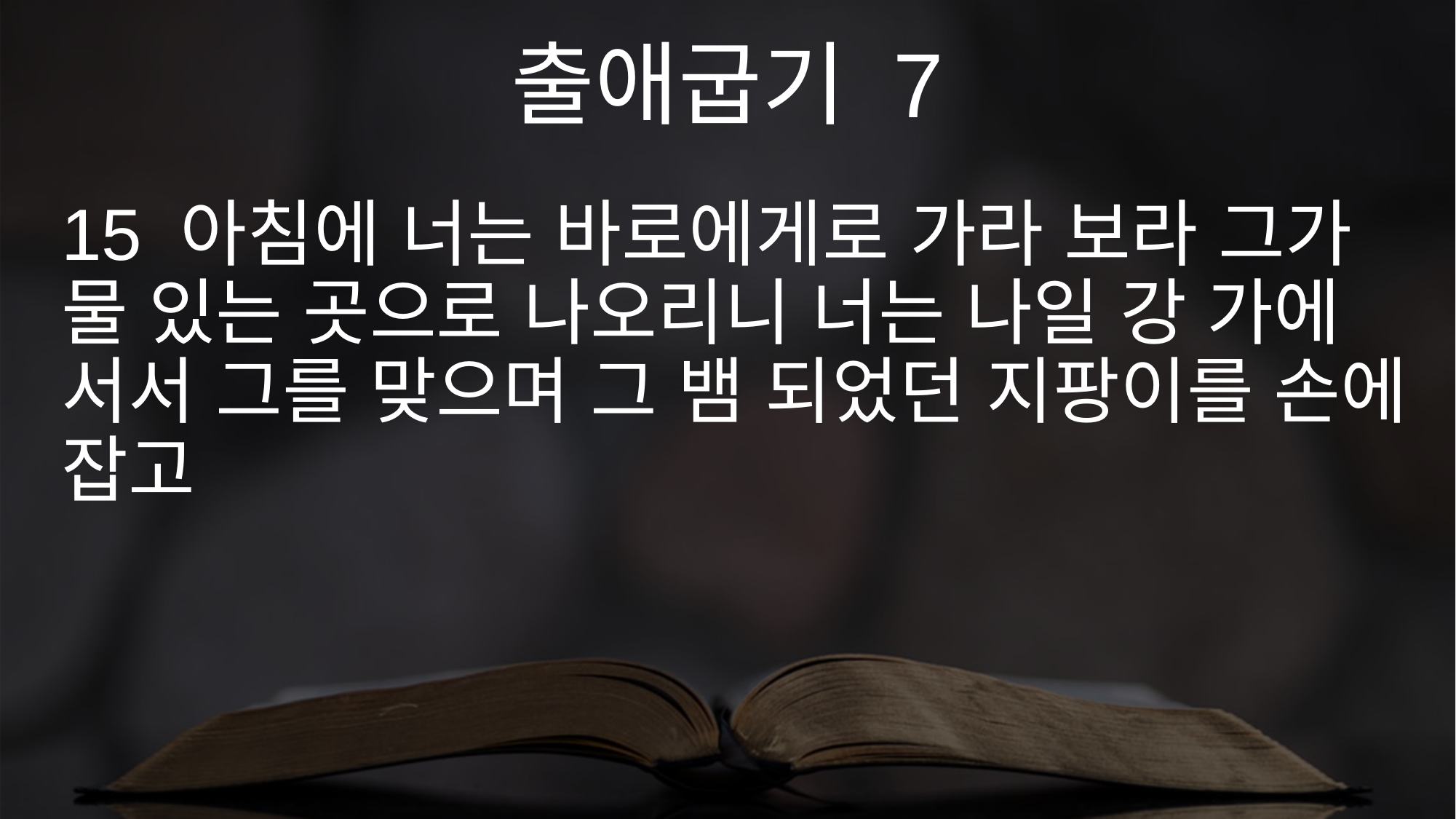

출애굽기 7
15 아침에 너는 바로에게로 가라 보라 그가 물 있는 곳으로 나오리니 너는 나일 강 가에 서서 그를 맞으며 그 뱀 되었던 지팡이를 손에 잡고